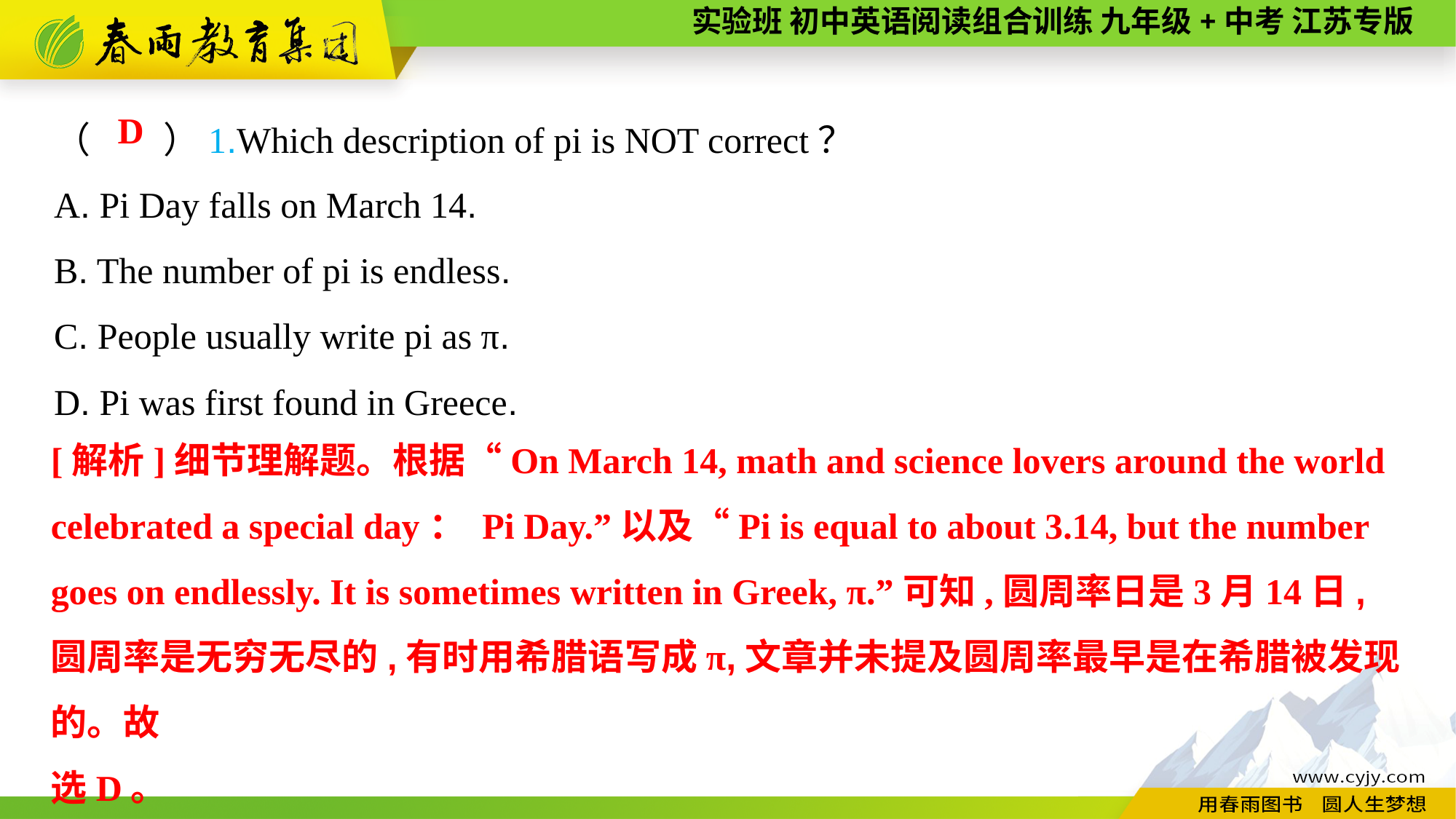

（　　）1.Which description of pi is NOT correct？
A. Pi Day falls on March 14.
B. The number of pi is endless.
C. People usually write pi as π.
D. Pi was first found in Greece.
D
[解析]细节理解题。根据“On March 14, math and science lovers around the world celebrated a special day： Pi Day.”以及“Pi is equal to about 3.14, but the number goes on endlessly. It is sometimes written in Greek, π.”可知,圆周率日是3月14日,圆周率是无穷无尽的,有时用希腊语写成π,文章并未提及圆周率最早是在希腊被发现的。故
选D。